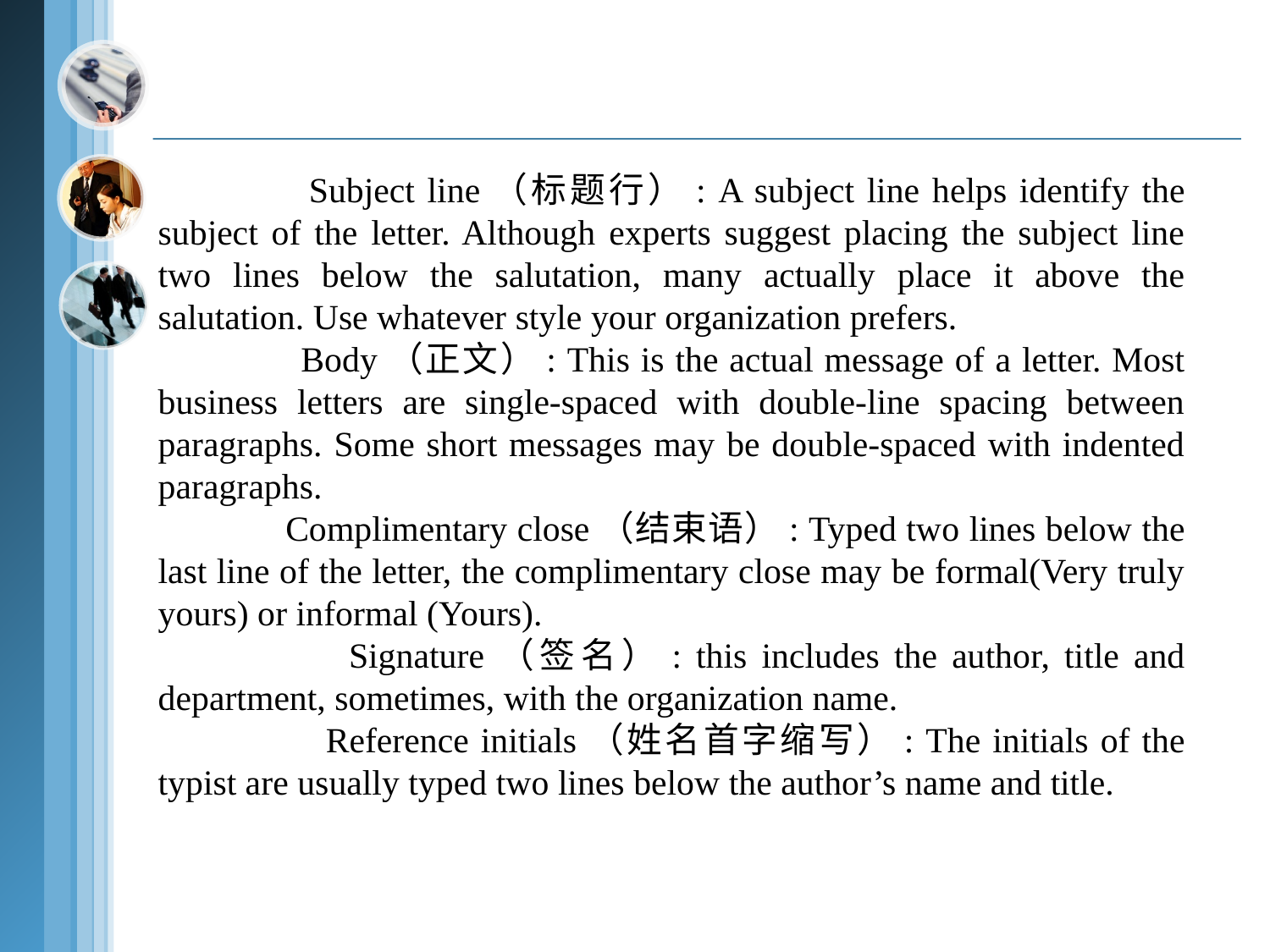

Subject line（标题行）: A subject line helps identify the subject of the letter. Although experts suggest placing the subject line two lines below the salutation, many actually place it above the salutation. Use whatever style your organization prefers.
             Body（正文）: This is the actual message of a letter. Most business letters are single-spaced with double-line spacing between paragraphs. Some short messages may be double-spaced with indented paragraphs.
             Complimentary close（结束语）: Typed two lines below the last line of the letter, the complimentary close may be formal(Very truly yours) or informal (Yours).
             Signature（签名）: this includes the author, title and department, sometimes, with the organization name.
              Reference initials（姓名首字缩写）: The initials of the typist are usually typed two lines below the author’s name and title.